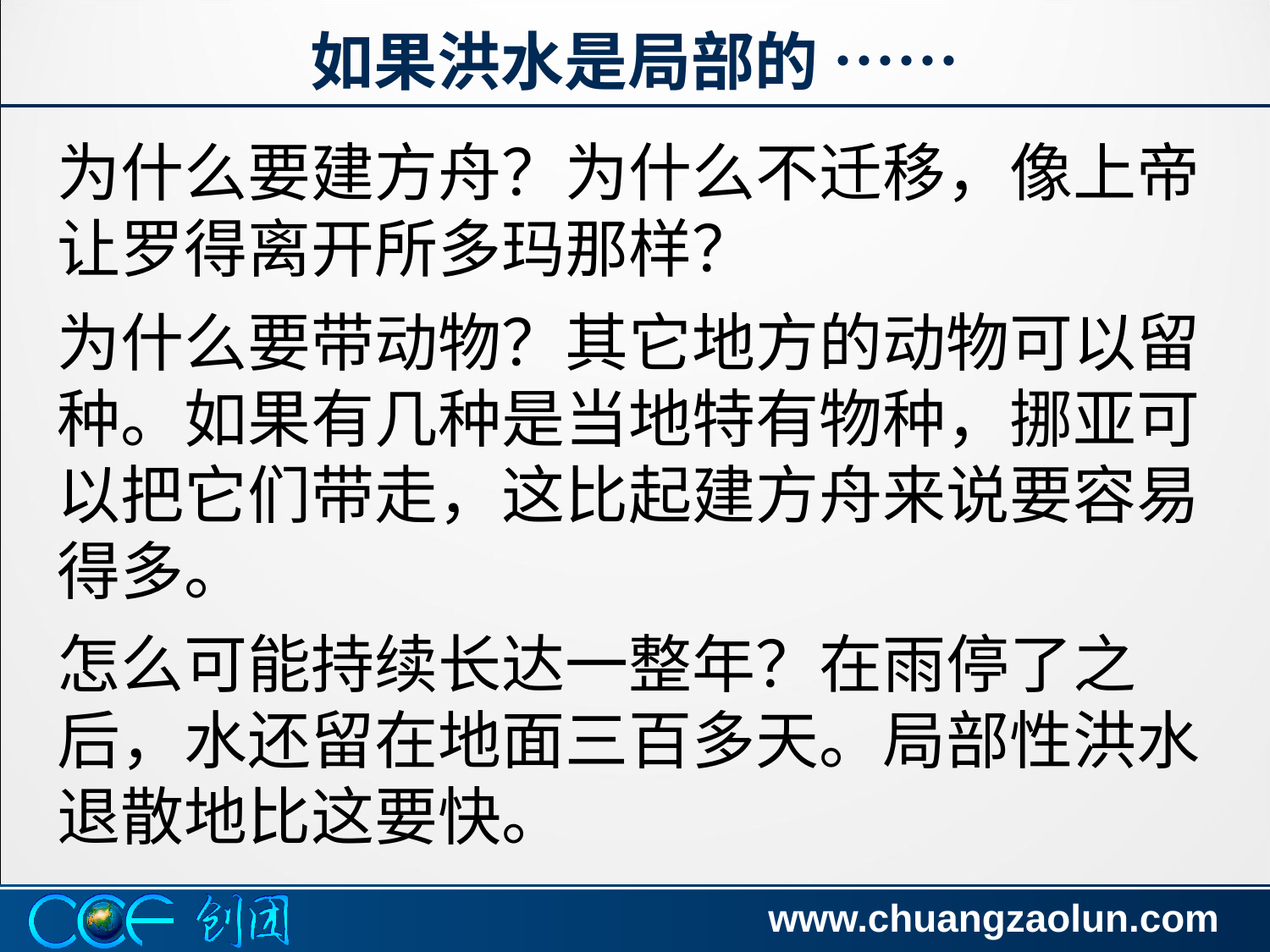

# 如果洪水是局部的 ……
为什么要建方舟？为什么不迁移，像上帝让罗得离开所多玛那样？

为什么要带动物？其它地方的动物可以留种。如果有几种是当地特有物种，挪亚可以把它们带走，这比起建方舟来说要容易得多。

怎么可能持续长达一整年？在雨停了之后，水还留在地面三百多天。局部性洪水退散地比这要快。